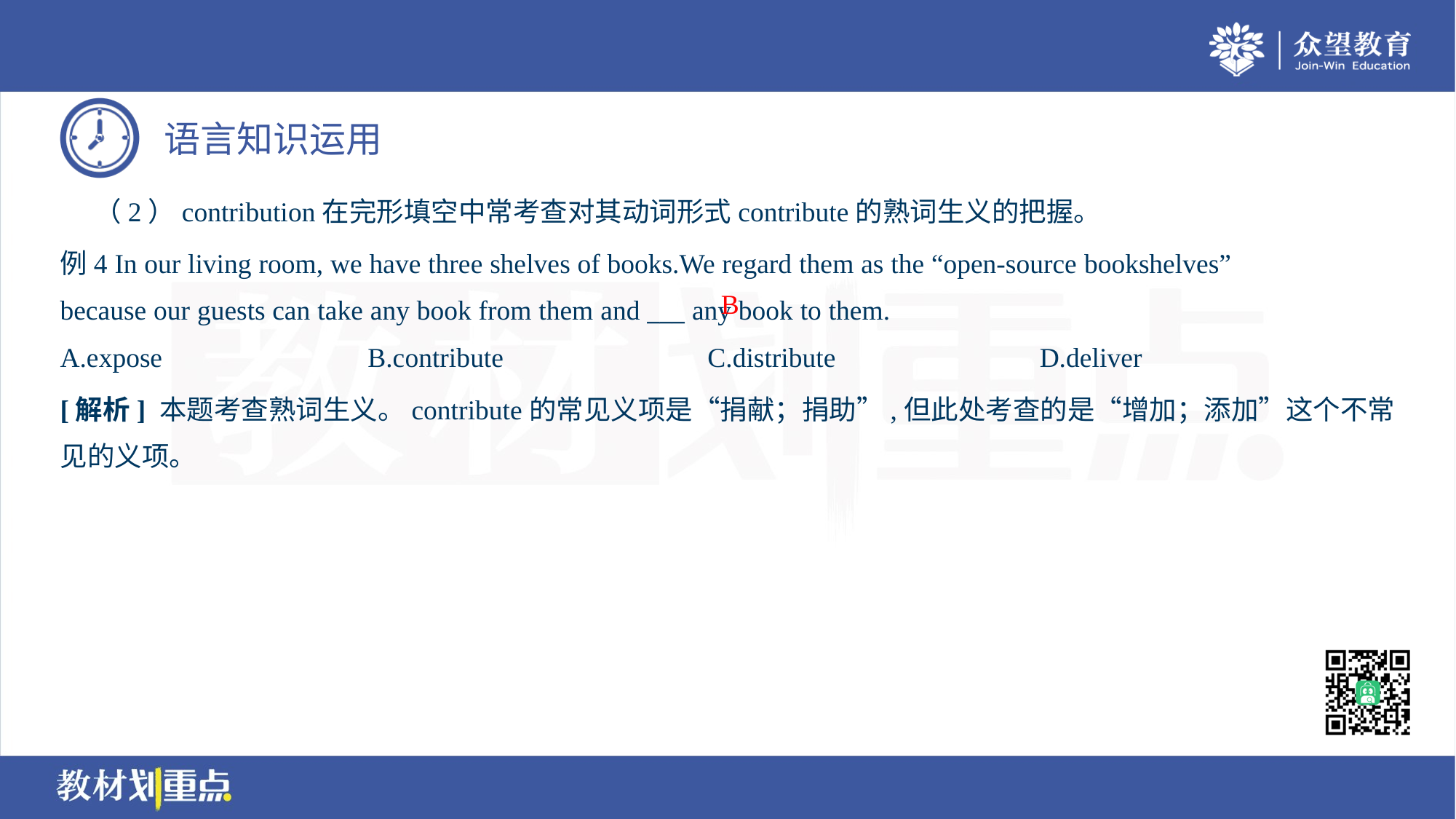

（2）contribution在完形填空中常考查对其动词形式contribute的熟词生义的把握。
例4 In our living room, we have three shelves of books.We regard them as the “open-source bookshelves”
because our guests can take any book from them and ___ any book to them.
B
A.expose	B.contribute	C.distribute	D.deliver
[解析] 本题考查熟词生义。contribute的常见义项是“捐献；捐助”,但此处考查的是“增加；添加”这个不常
见的义项。